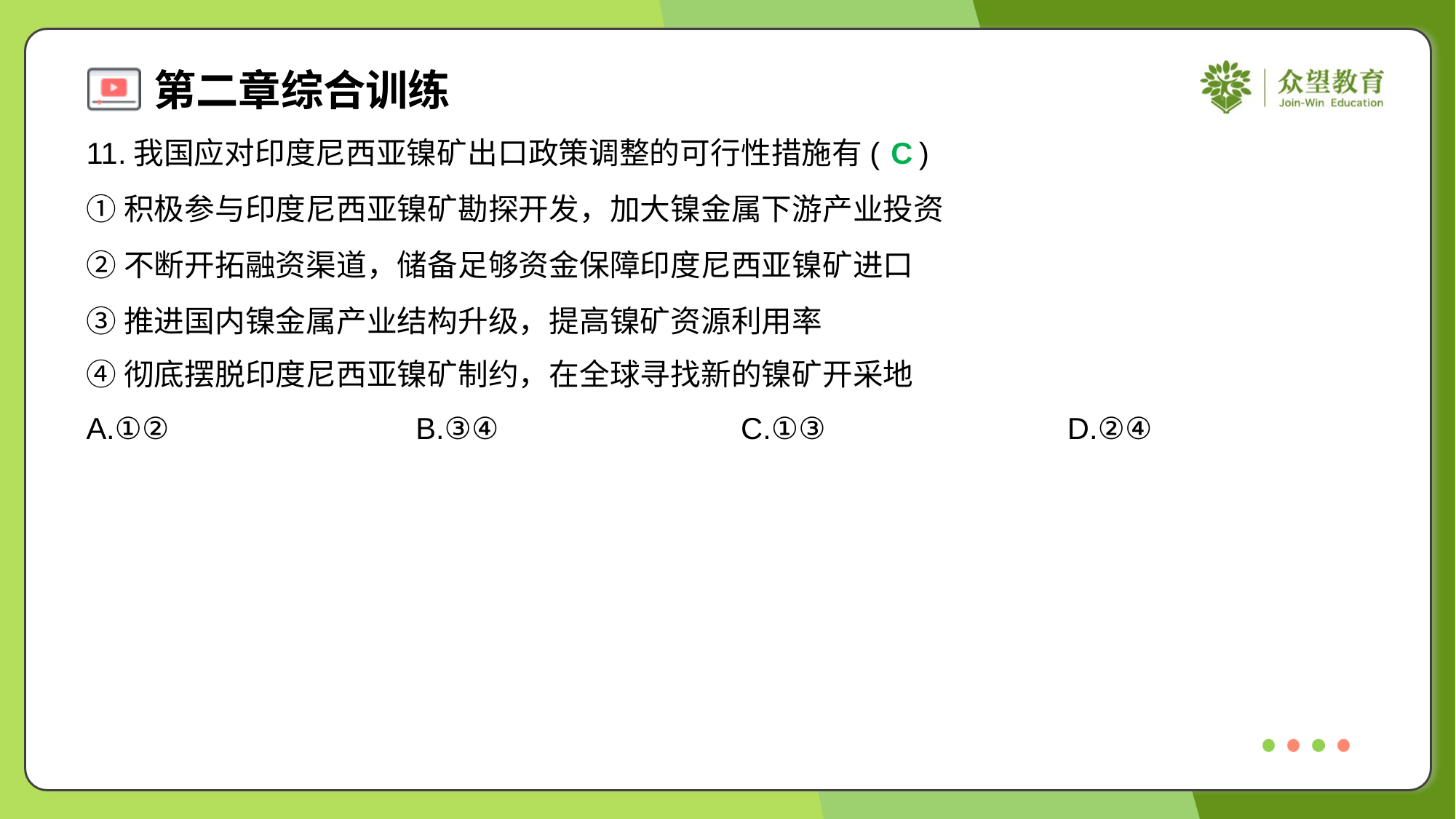

11.我国应对印度尼西亚镍矿出口政策调整的可行性措施有(     )
C
①积极参与印度尼西亚镍矿勘探开发，加大镍金属下游产业投资
②不断开拓融资渠道，储备足够资金保障印度尼西亚镍矿进口
③推进国内镍金属产业结构升级，提高镍矿资源利用率
④彻底摆脱印度尼西亚镍矿制约，在全球寻找新的镍矿开采地
A.①②	B.③④	C.①③	D.②④